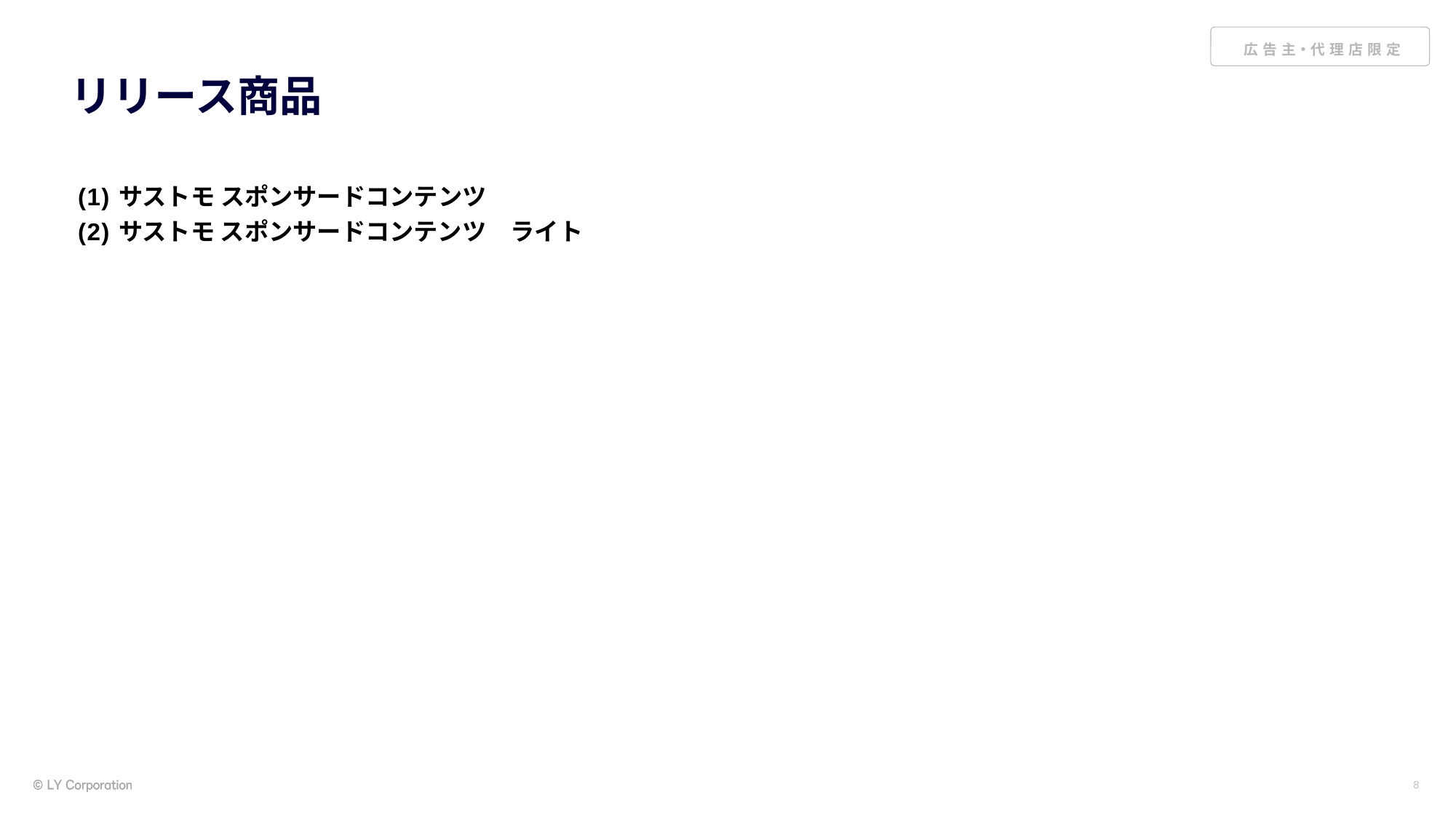

# リリース商品
サストモ スポンサードコンテンツ
サストモ スポンサードコンテンツ　ライト